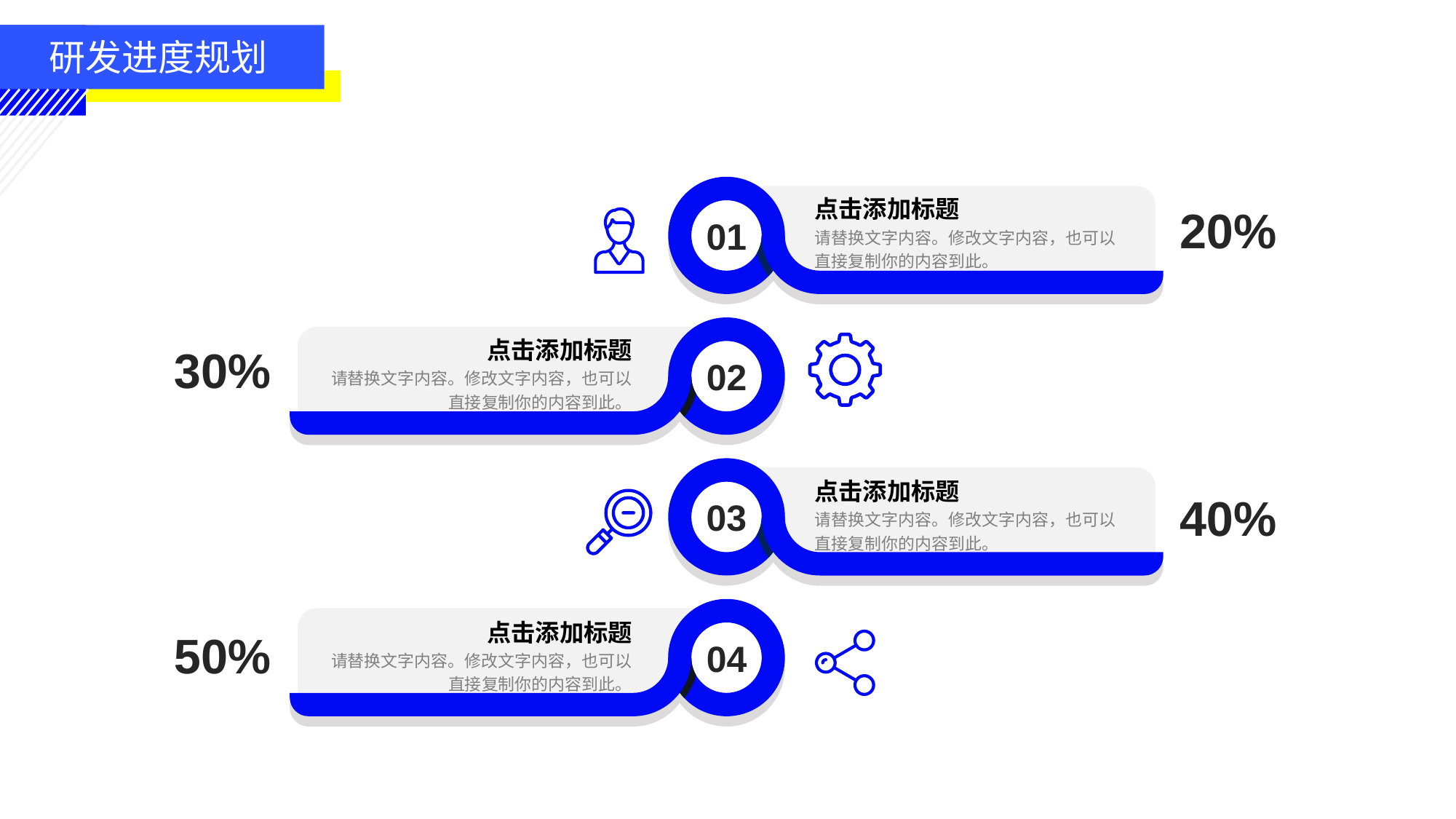

研发进度规划

01

点击添加标题
请替换文字内容。修改文字内容，也可以直接复制你的内容到此。
20%

02

点击添加标题
请替换文字内容。修改文字内容，也可以直接复制你的内容到此。

30%

03

点击添加标题
请替换文字内容。修改文字内容，也可以直接复制你的内容到此。
40%

04

点击添加标题
请替换文字内容。修改文字内容，也可以直接复制你的内容到此。
50%